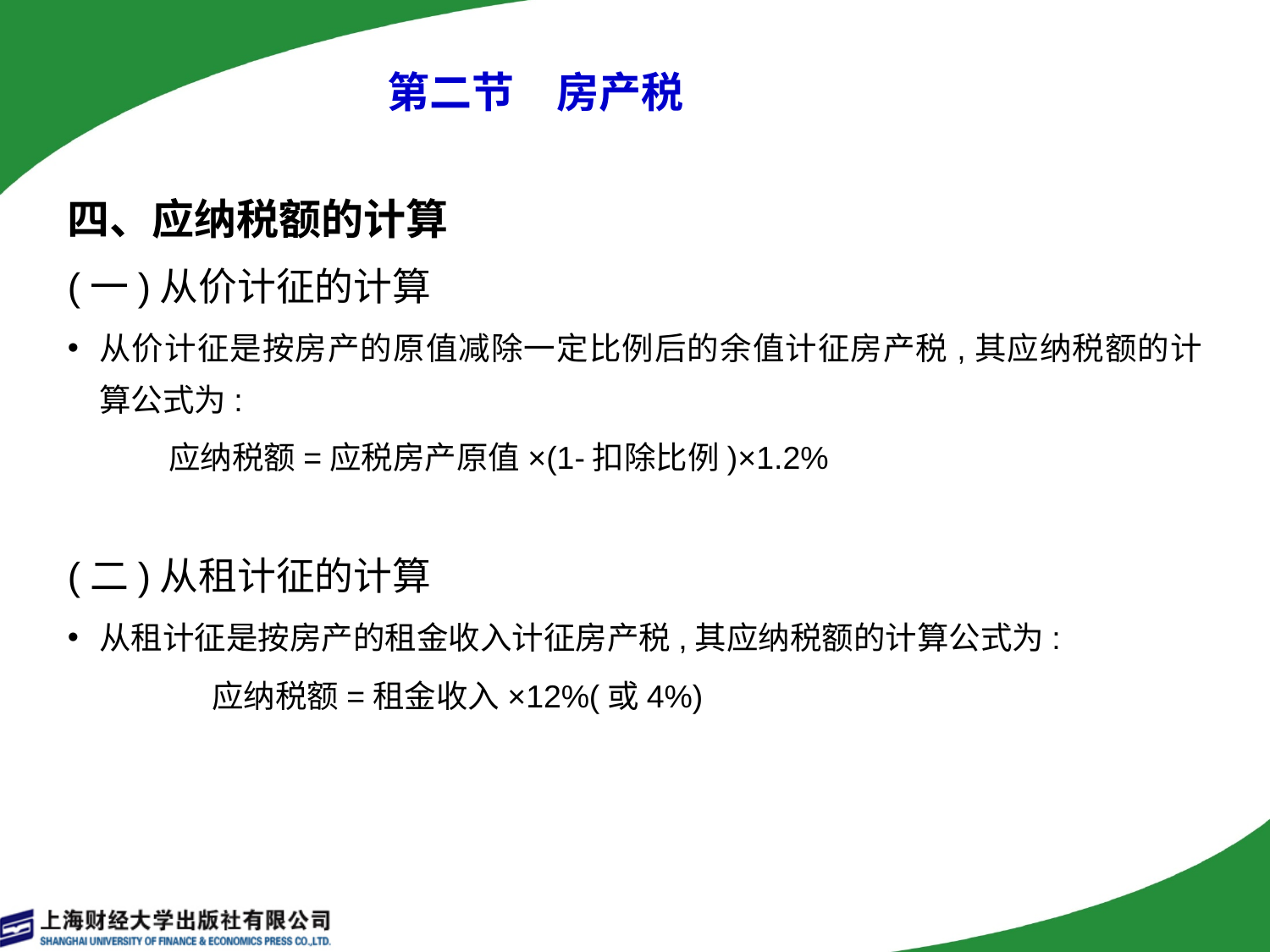

# 第二节　房产税
四、应纳税额的计算
(一)从价计征的计算
从价计征是按房产的原值减除一定比例后的余值计征房产税,其应纳税额的计算公式为:
             应纳税额=应税房产原值×(1-扣除比例)×1.2%

(二)从租计征的计算
从租计征是按房产的租金收入计征房产税,其应纳税额的计算公式为:
                   应纳税额=租金收入×12%(或4%)